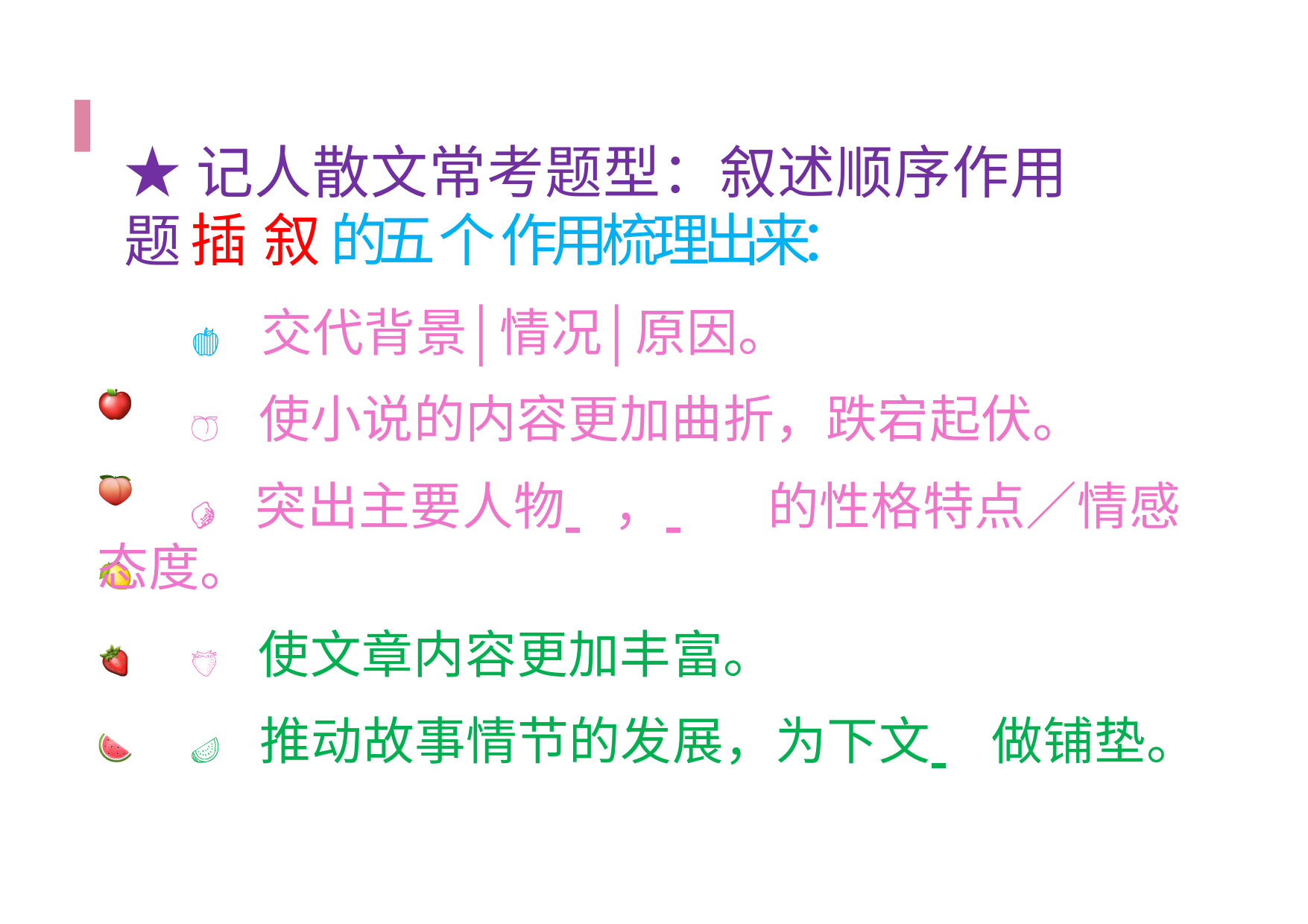

# ★记人散文常考题型：叙述顺序作用题
插 叙 的 五 个 作 用 梳 理 出 来：
🍎 交代背景│情况│原因。
🍑 使小说的内容更加曲折，跌宕起伏。
🍋 突出主要人物 	， 	的性格特点／情感态度。
🍓 使文章内容更加丰富。
🍉 推动故事情节的发展，为下文 	做铺垫。